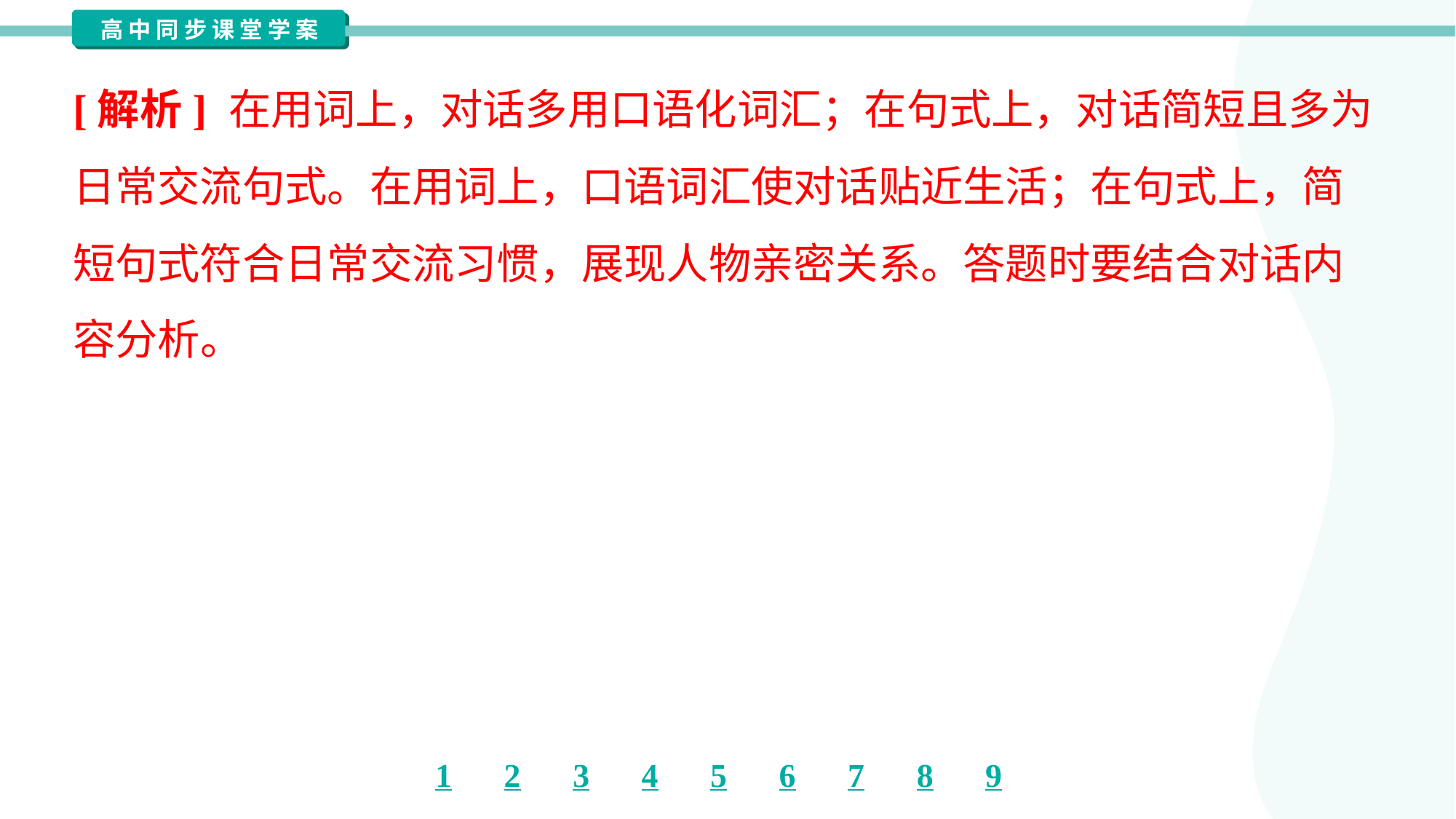

[解析] 在用词上，对话多用口语化词汇；在句式上，对话简短且多为
日常交流句式。在用词上，口语词汇使对话贴近生活；在句式上，简
短句式符合日常交流习惯，展现人物亲密关系。答题时要结合对话内
容分析。